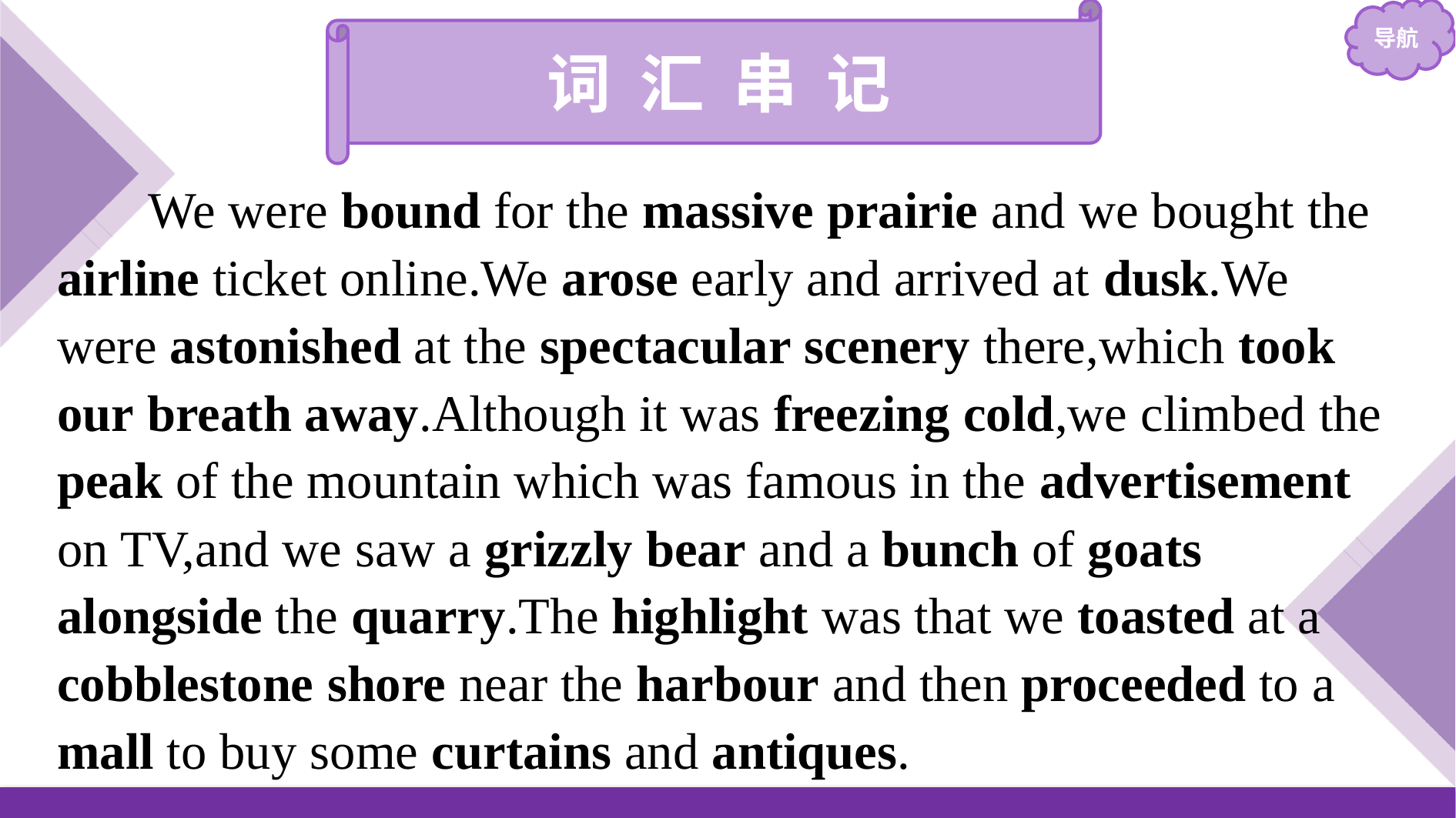

词  汇  串  记
We were bound for the massive prairie and we bought the airline ticket online.We arose early and arrived at dusk.We were astonished at the spectacular scenery there,which took our breath away.Although it was freezing cold,we climbed the peak of the mountain which was famous in the advertisement on TV,and we saw a grizzly bear and a bunch of goats alongside the quarry.The highlight was that we toasted at a cobblestone shore near the harbour and then proceeded to a mall to buy some curtains and antiques.